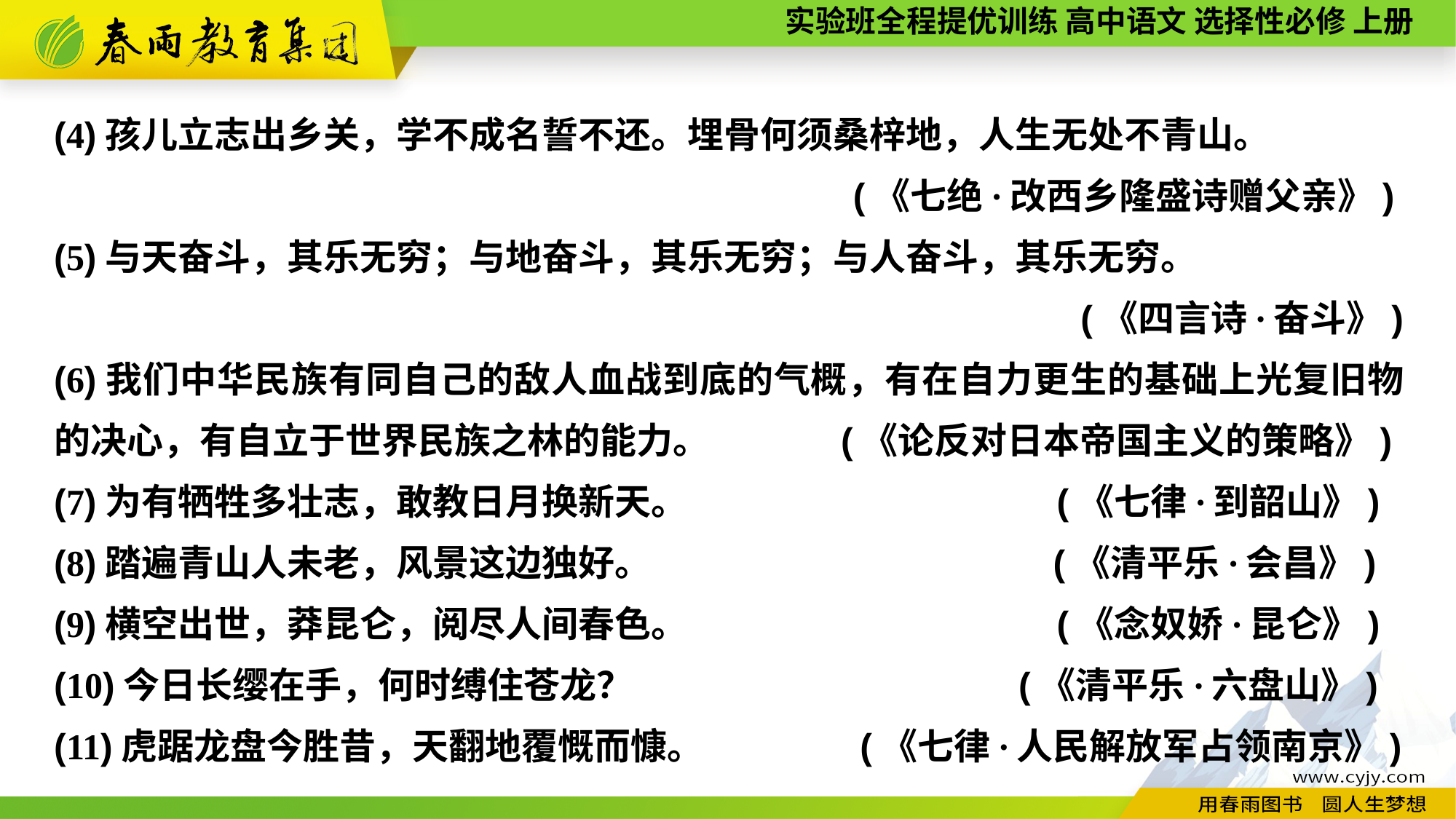

(4)孩儿立志出乡关，学不成名誓不还。埋骨何须桑梓地，人生无处不青山。
(《七绝·改西乡隆盛诗赠父亲》)
(5)与天奋斗，其乐无穷；与地奋斗，其乐无穷；与人奋斗，其乐无穷。
(《四言诗·奋斗》)
(6)我们中华民族有同自己的敌人血战到底的气概，有在自力更生的基础上光复旧物的决心，有自立于世界民族之林的能力。               (《论反对日本帝国主义的策略》)
(7)为有牺牲多壮志，敢教日月换新天。                                            (《七律·到韶山》)
(8)踏遍青山人未老，风景这边独好。                                                (《清平乐·会昌》)
(9)横空出世，莽昆仑，阅尽人间春色。                                            (《念奴娇·昆仑》)
(10)今日长缨在手，何时缚住苍龙？                                              (《清平乐·六盘山》)
(11)虎踞龙盘今胜昔，天翻地覆慨而慷。                  (《七律·人民解放军占领南京》)